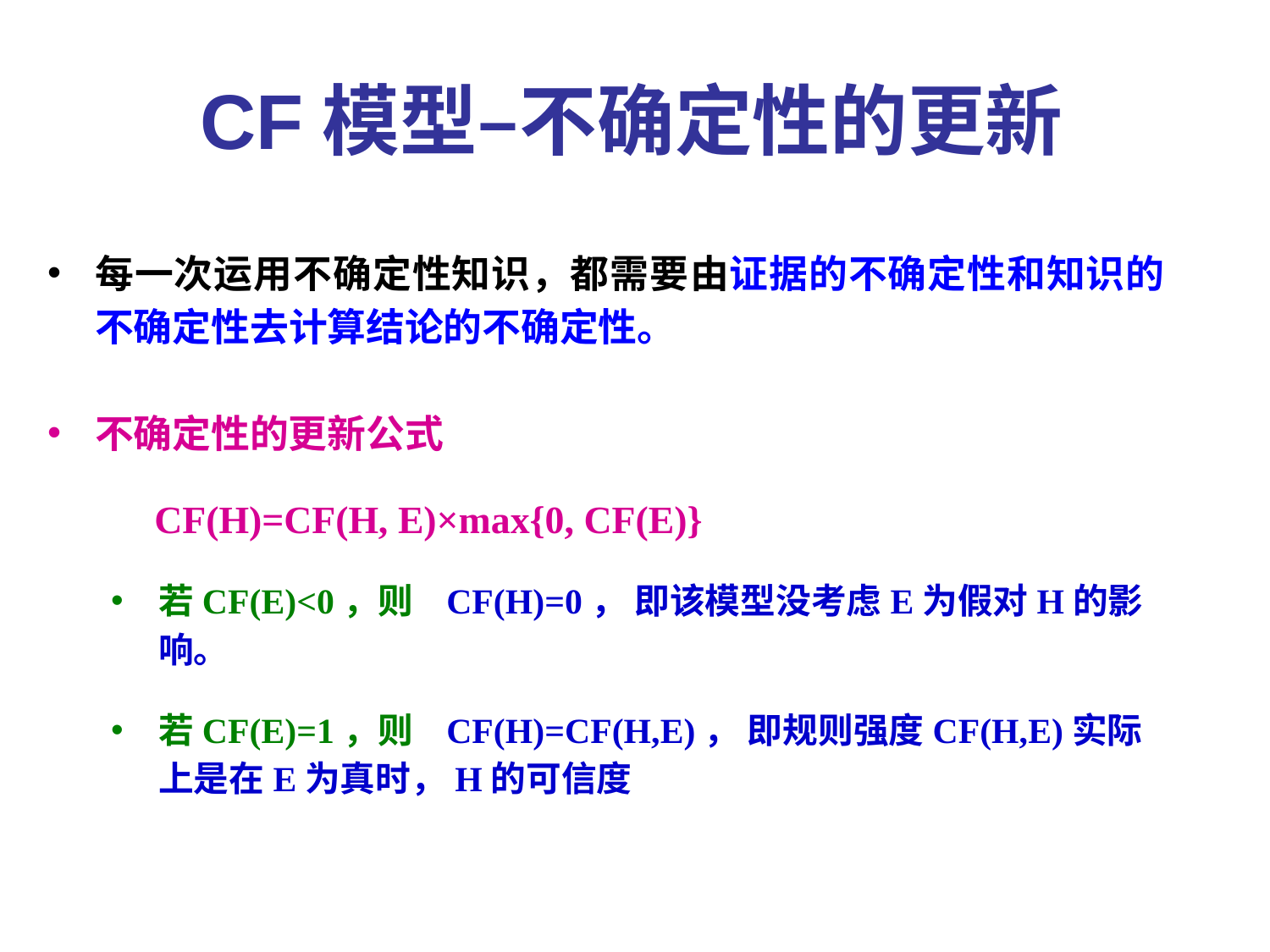

CF模型–不确定性的更新
每一次运用不确定性知识，都需要由证据的不确定性和知识的不确定性去计算结论的不确定性。
不确定性的更新公式
           CF(H)=CF(H, E)×max{0, CF(E)}
若CF(E)<0，则   CF(H)=0， 即该模型没考虑E为假对H的影响。
若CF(E)=1，则   CF(H)=CF(H,E)， 即规则强度CF(H,E)实际上是在E为真时，H的可信度